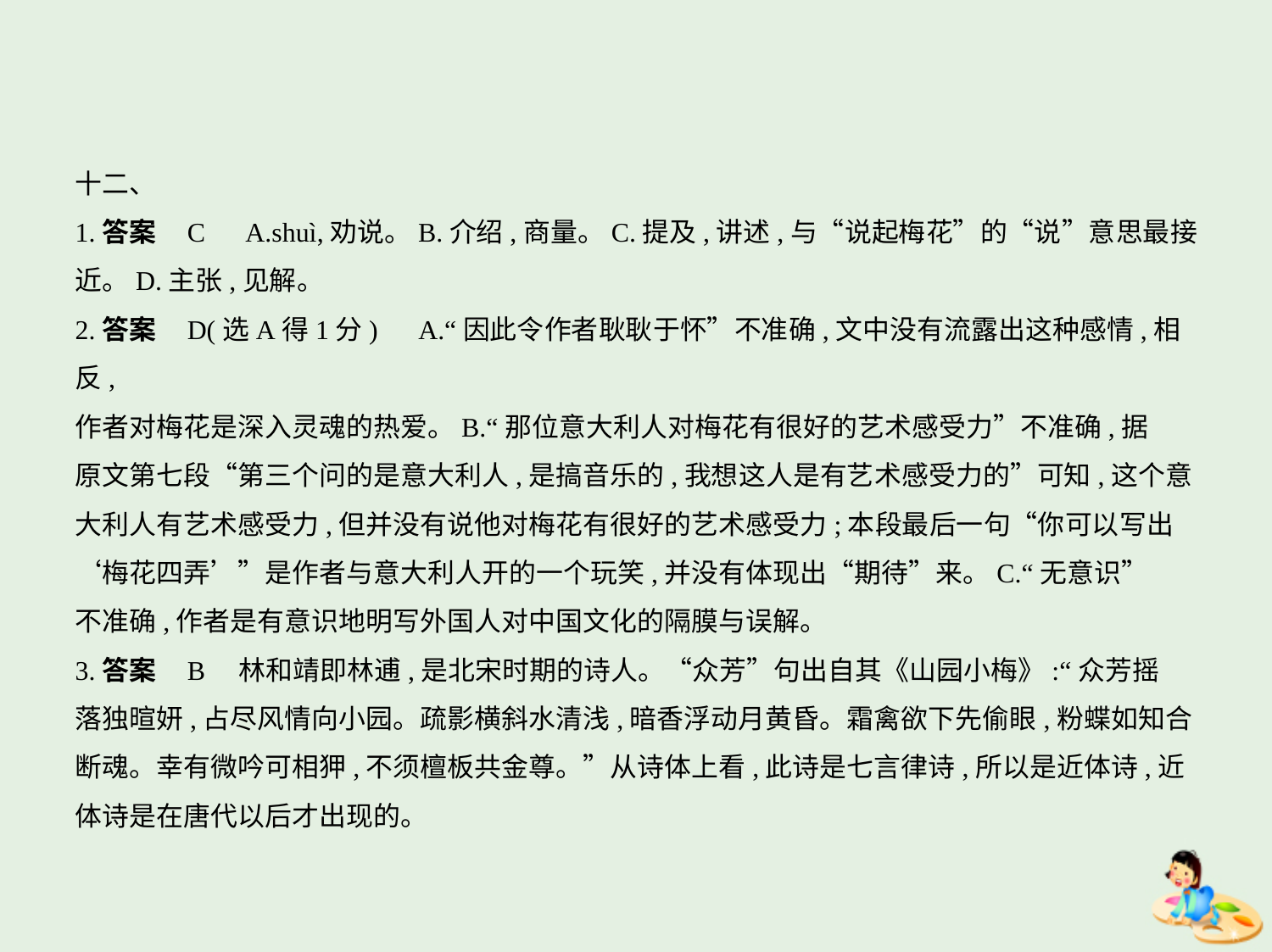

十二、
1.答案    C　A.shuì,劝说。B.介绍,商量。C.提及,讲述,与“说起梅花”的“说”意思最接
近。D.主张,见解。
2.答案    D(选A得1分)　A.“因此令作者耿耿于怀”不准确,文中没有流露出这种感情,相反,
作者对梅花是深入灵魂的热爱。B.“那位意大利人对梅花有很好的艺术感受力”不准确,据
原文第七段“第三个问的是意大利人,是搞音乐的,我想这人是有艺术感受力的”可知,这个意
大利人有艺术感受力,但并没有说他对梅花有很好的艺术感受力;本段最后一句“你可以写出
‘梅花四弄’”是作者与意大利人开的一个玩笑,并没有体现出“期待”来。C.“无意识”
不准确,作者是有意识地明写外国人对中国文化的隔膜与误解。
3.答案    B　林和靖即林逋,是北宋时期的诗人。“众芳”句出自其《山园小梅》:“众芳摇
落独暄妍,占尽风情向小园。疏影横斜水清浅,暗香浮动月黄昏。霜禽欲下先偷眼,粉蝶如知合
断魂。幸有微吟可相狎,不须檀板共金尊。”从诗体上看,此诗是七言律诗,所以是近体诗,近
体诗是在唐代以后才出现的。